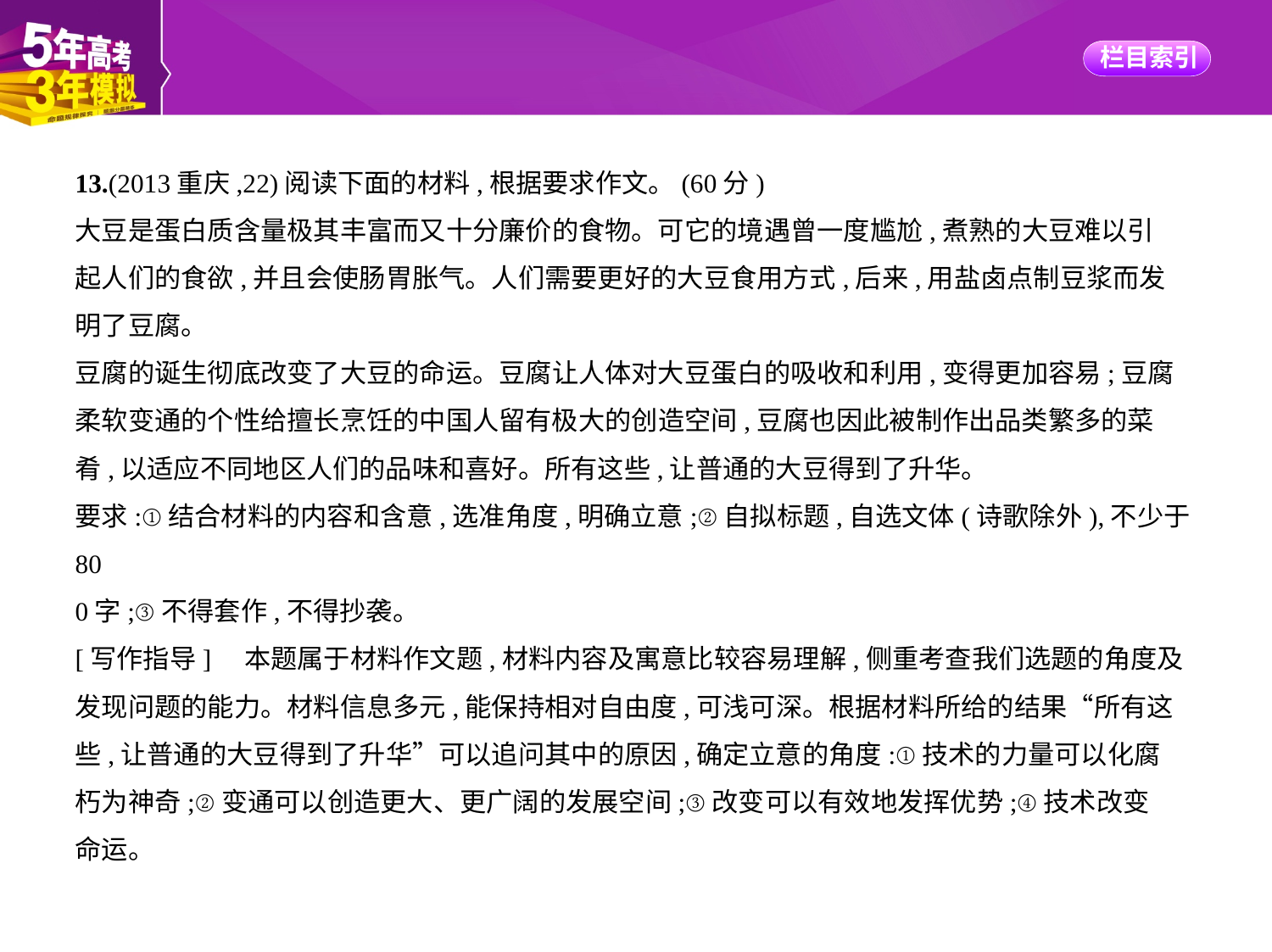

13.(2013重庆,22)阅读下面的材料,根据要求作文。(60分)
大豆是蛋白质含量极其丰富而又十分廉价的食物。可它的境遇曾一度尴尬,煮熟的大豆难以引
起人们的食欲,并且会使肠胃胀气。人们需要更好的大豆食用方式,后来,用盐卤点制豆浆而发
明了豆腐。
豆腐的诞生彻底改变了大豆的命运。豆腐让人体对大豆蛋白的吸收和利用,变得更加容易;豆腐
柔软变通的个性给擅长烹饪的中国人留有极大的创造空间,豆腐也因此被制作出品类繁多的菜
肴,以适应不同地区人们的品味和喜好。所有这些,让普通的大豆得到了升华。
要求:①结合材料的内容和含意,选准角度,明确立意;②自拟标题,自选文体(诗歌除外),不少于80
0字;③不得套作,不得抄袭。
[写作指导]　本题属于材料作文题,材料内容及寓意比较容易理解,侧重考查我们选题的角度及
发现问题的能力。材料信息多元,能保持相对自由度,可浅可深。根据材料所给的结果“所有这
些,让普通的大豆得到了升华”可以追问其中的原因,确定立意的角度:①技术的力量可以化腐
朽为神奇;②变通可以创造更大、更广阔的发展空间;③改变可以有效地发挥优势;④技术改变
命运。